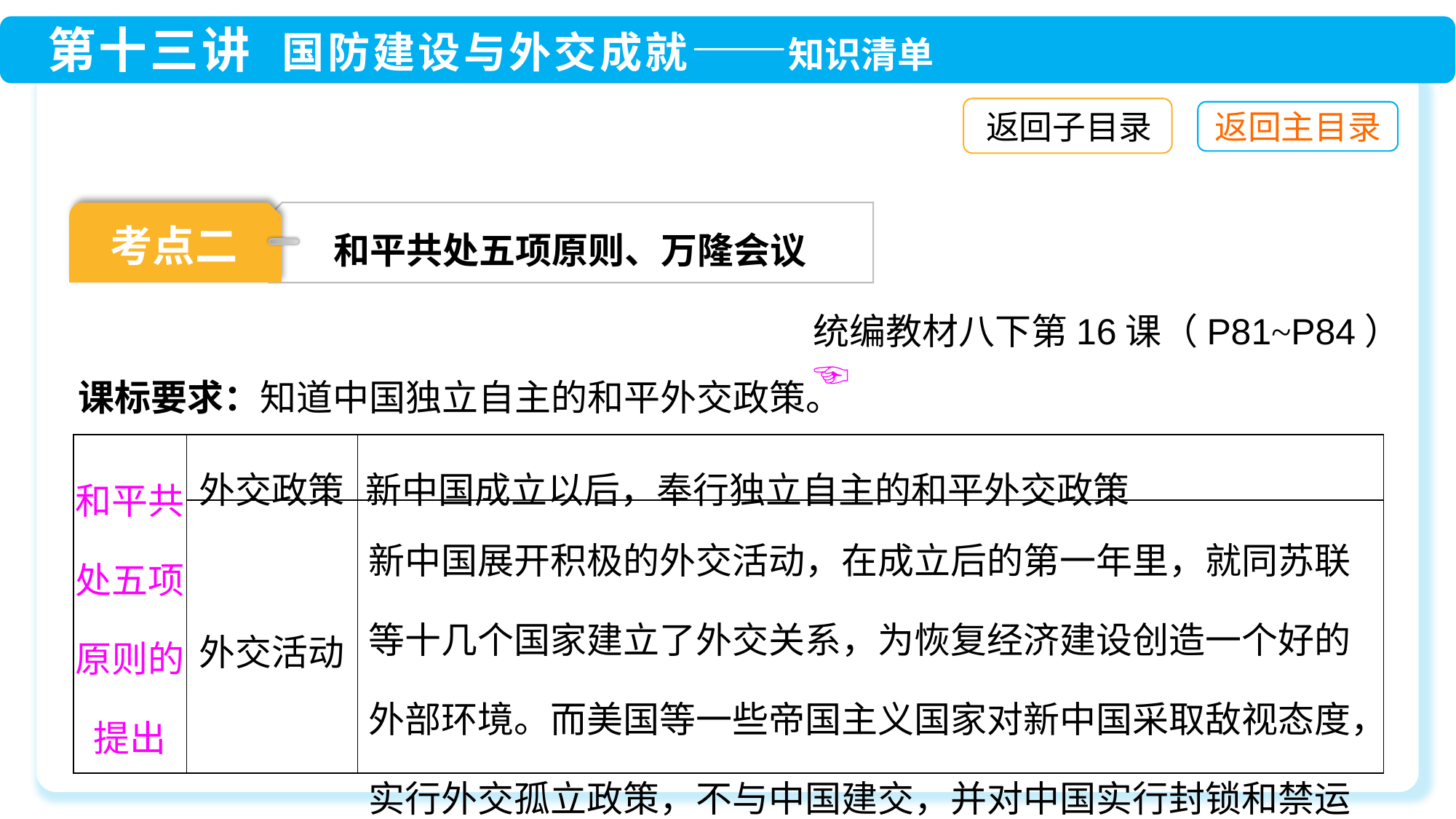

返回子目录

和平共处五项原则、万隆会议

考点二

统编教材八下第16课（P81~P84）☜
课标要求：知道中国独立自主的和平外交政策。
| 和平共处五项原则的提出 | 外交政策 | 新中国成立以后，奉行独立自主的和平外交政策 |
| --- | --- | --- |
|  | 外交活动 | 新中国展开积极的外交活动，在成立后的第一年里，就同苏联等十几个国家建立了外交关系，为恢复经济建设创造一个好的外部环境。而美国等一些帝国主义国家对新中国采取敌视态度，实行外交孤立政策，不与中国建交，并对中国实行封锁和禁运 |